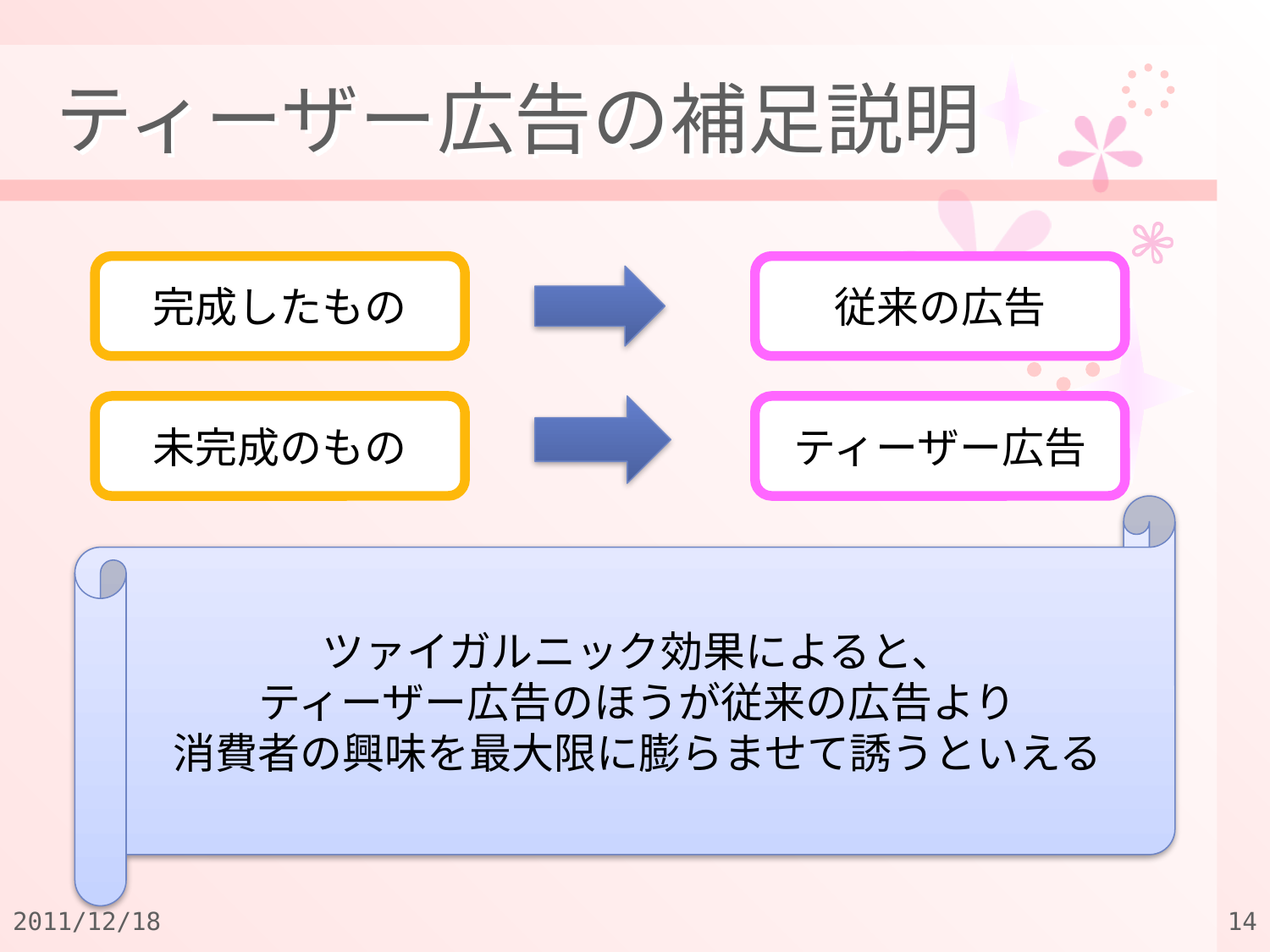

# ティーザー広告の補足説明
完成したもの
従来の広告

未完成のもの

ティーザー広告
ツァイガルニック効果によると、
ティーザー広告のほうが従来の広告より
消費者の興味を最大限に膨らませて誘うといえる
2011/12/18
14